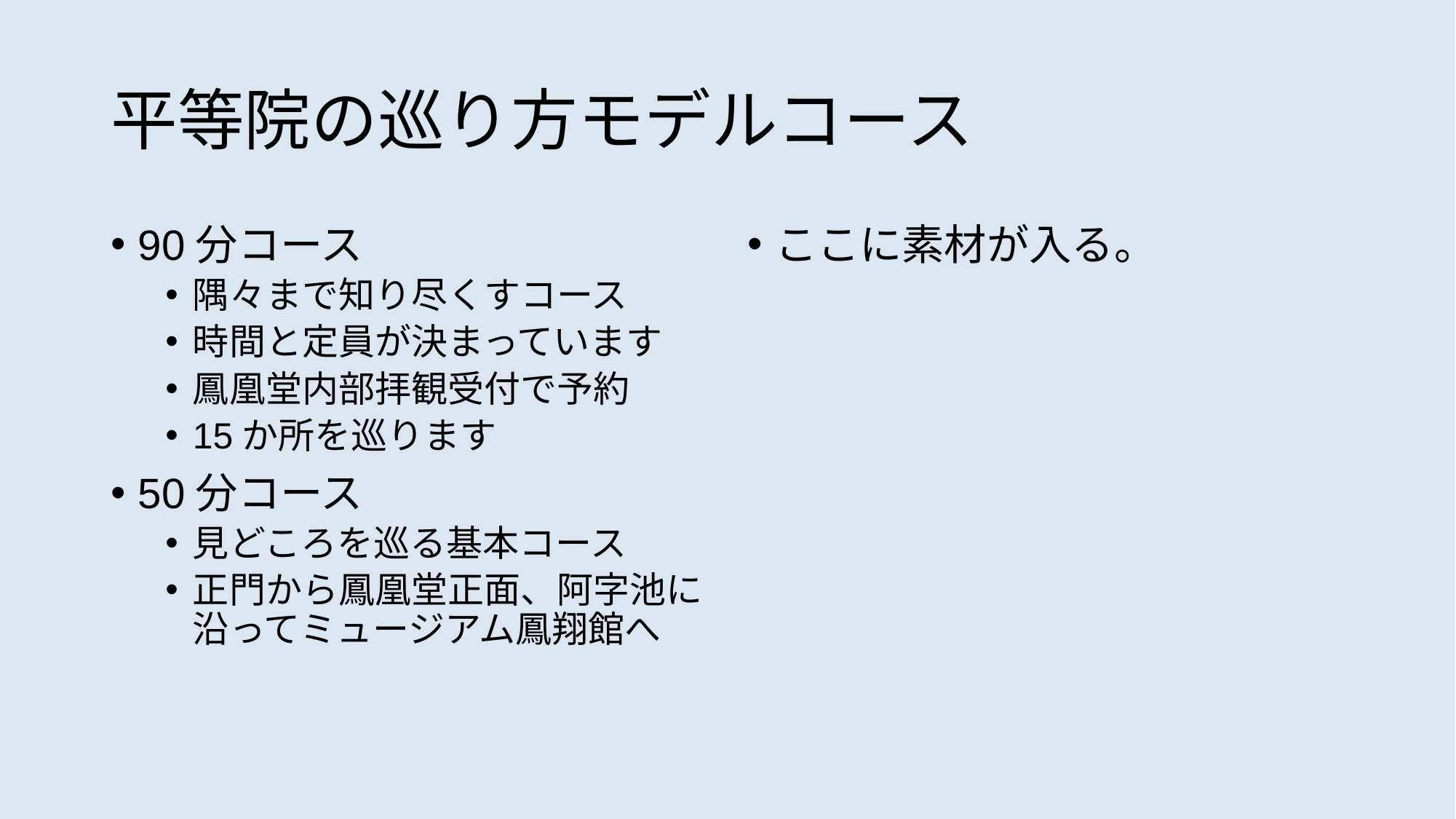

# 平等院の巡り方モデルコース
90分コース
隅々まで知り尽くすコース
時間と定員が決まっています
鳳凰堂内部拝観受付で予約
15か所を巡ります
50分コース
見どころを巡る基本コース
正門から鳳凰堂正面、阿字池に沿ってミュージアム鳳翔館へ
ここに素材が入る。